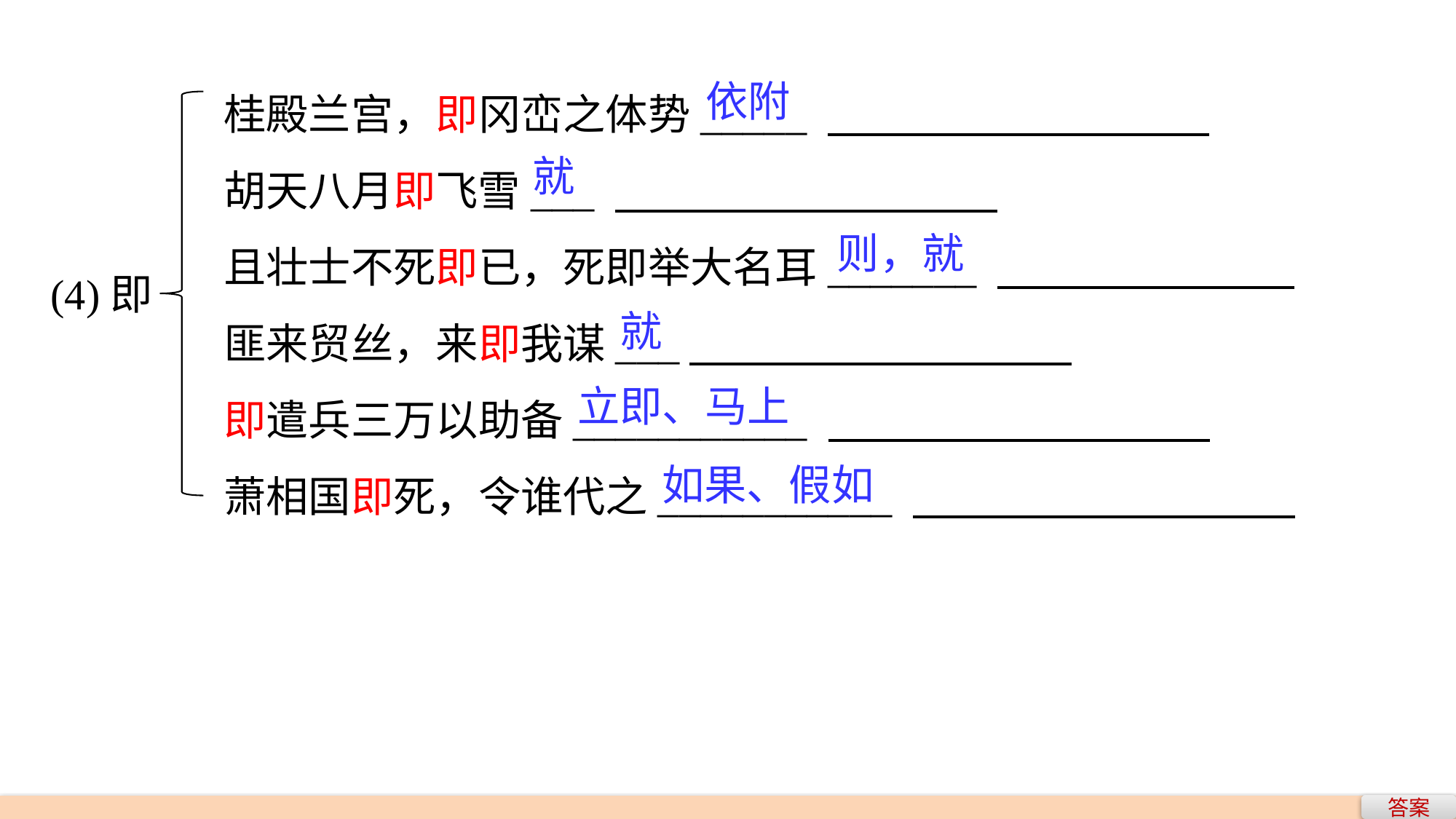

桂殿兰宫，即冈峦之体势_____
胡天八月即飞雪___
且壮士不死即已，死即举大名耳_______
匪来贸丝，来即我谋___
即遣兵三万以助备___________
萧相国即死，令谁代之___________
依附

就
则，就
(4)即
就
立即、马上
如果、假如
答案